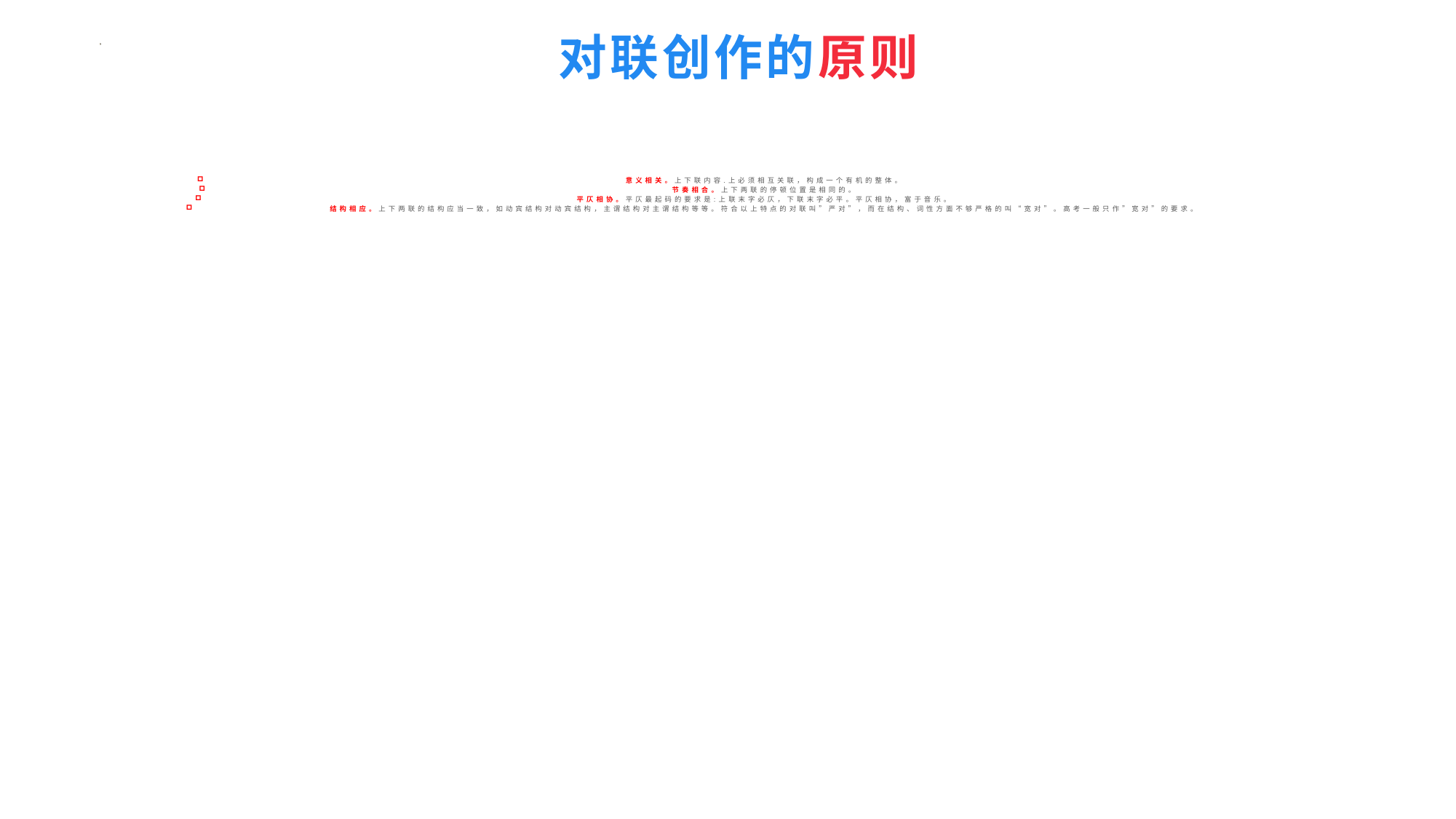

# 对联创作的原则
意义相关。上下联内容.上必须相互关联，构成一个有机的整体。
节奏相合。上下两联的停顿位置是相同的。
平仄相协。平仄最起码的要求是:上联末字必仄，下联末字必平。平仄相协，富于音乐。
结构相应。上下两联的结构应当一致，如动宾结构对动宾结构，主谓结构对主谓结构等等。符合以上特点的对联叫”严对”，而在结构、词性方面不够严格的叫“宽对”。高考一般只作”宽对”的要求。